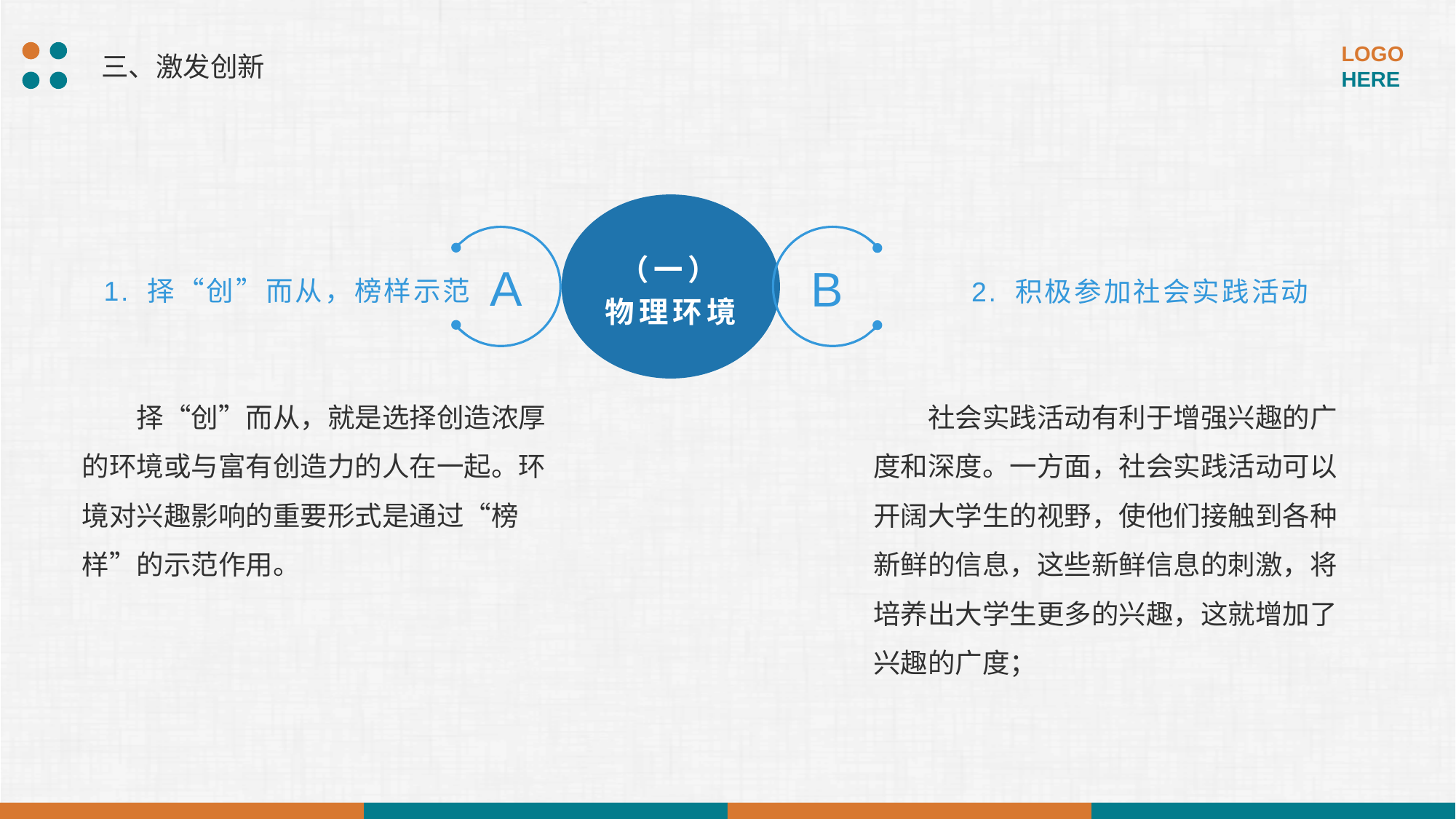

三、激发创新
（一）物理环境

A
B
1. 择“创”而从，榜样示范
2. 积极参加社会实践活动
择“创”而从，就是选择创造浓厚的环境或与富有创造力的人在一起。环境对兴趣影响的重要形式是通过“榜样”的示范作用。
社会实践活动有利于增强兴趣的广度和深度。一方面，社会实践活动可以开阔大学生的视野，使他们接触到各种新鲜的信息，这些新鲜信息的刺激，将培养出大学生更多的兴趣，这就增加了兴趣的广度；